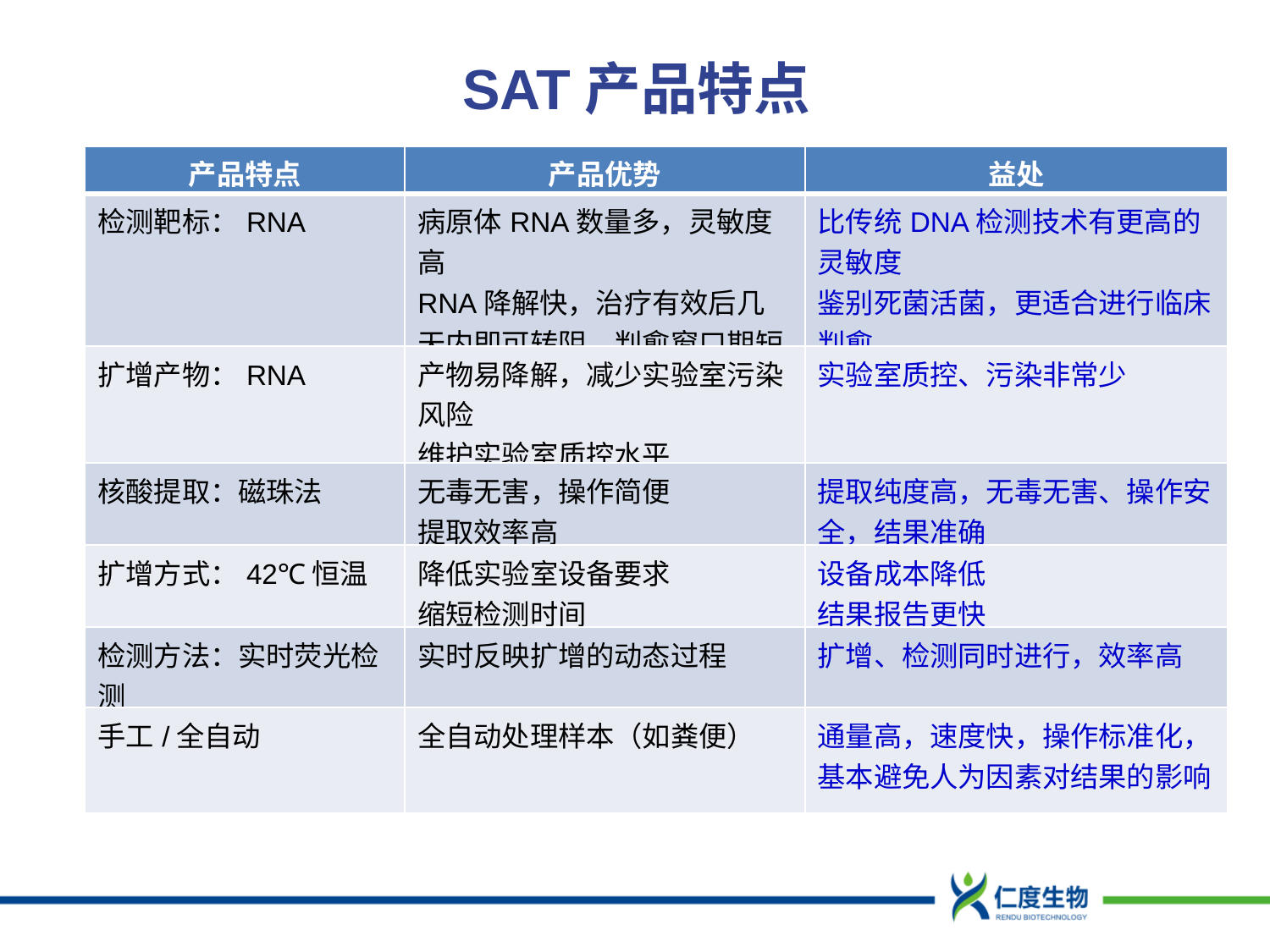

# SAT产品特点
| 产品特点 | 产品优势 | 益处 |
| --- | --- | --- |
| 检测靶标：RNA | 病原体RNA数量多，灵敏度高 RNA降解快，治疗有效后几天内即可转阴，判愈窗口期短 | 比传统DNA检测技术有更高的灵敏度 鉴别死菌活菌，更适合进行临床判愈 |
| 扩增产物：RNA | 产物易降解，减少实验室污染风险 维护实验室质控水平 | 实验室质控、污染非常少 |
| 核酸提取：磁珠法 | 无毒无害，操作简便 提取效率高 | 提取纯度高，无毒无害、操作安全，结果准确 |
| 扩增方式：42℃恒温 | 降低实验室设备要求 缩短检测时间 | 设备成本降低 结果报告更快 |
| 检测方法：实时荧光检测 | 实时反映扩增的动态过程 | 扩增、检测同时进行，效率高 |
| 手工/全自动 | 全自动处理样本（如粪便） | 通量高，速度快，操作标准化，基本避免人为因素对结果的影响 |